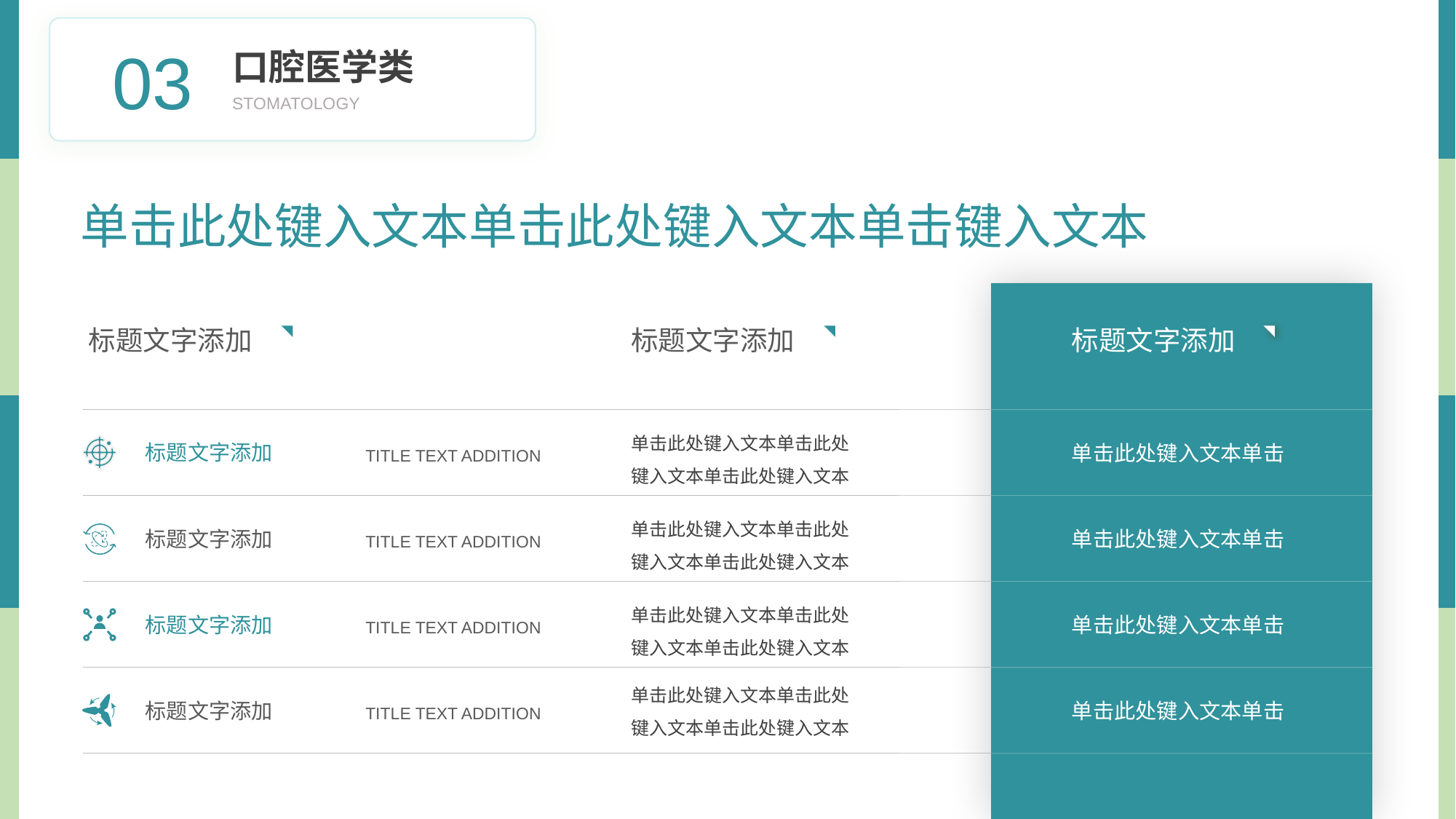

BY YUSHEN

03
口腔医学类
STOMATOLOGY

单击此处键入文本单击此处键入文本单击键入文本

标题文字添加

单击此处键入文本单击
单击此处键入文本单击
单击此处键入文本单击
单击此处键入文本单击
标题文字添加

标题文字添加
TITLE TEXT ADDITION

标题文字添加
TITLE TEXT ADDITION

标题文字添加
TITLE TEXT ADDITION

标题文字添加
TITLE TEXT ADDITION
标题文字添加

单击此处键入文本单击此处键入文本单击此处键入文本
单击此处键入文本单击此处键入文本单击此处键入文本
单击此处键入文本单击此处键入文本单击此处键入文本
单击此处键入文本单击此处键入文本单击此处键入文本